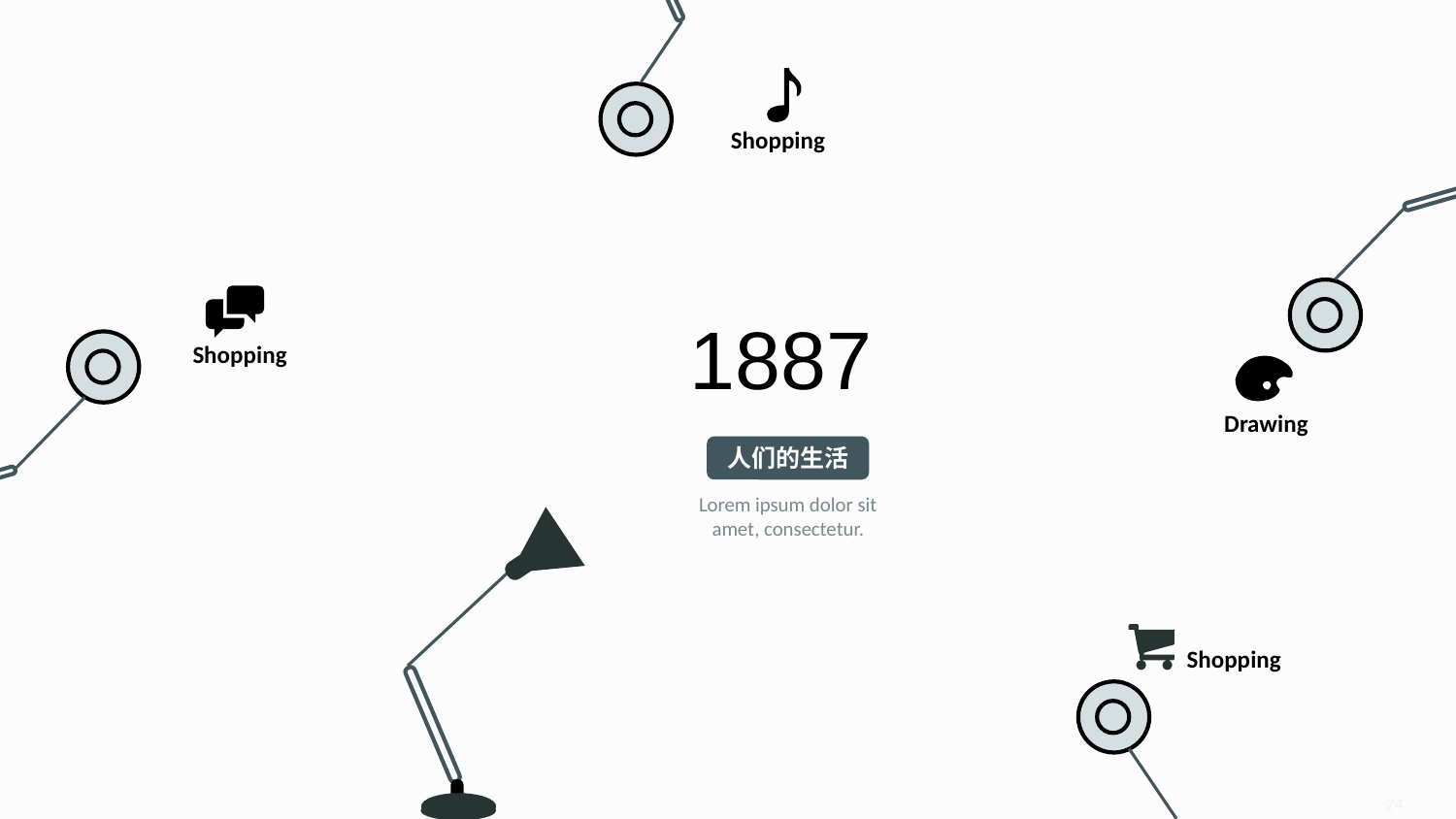

Shopping

1887
人们的生活

Lorem ipsum dolor sit amet, consectetur.

Shopping

Drawing

Shopping